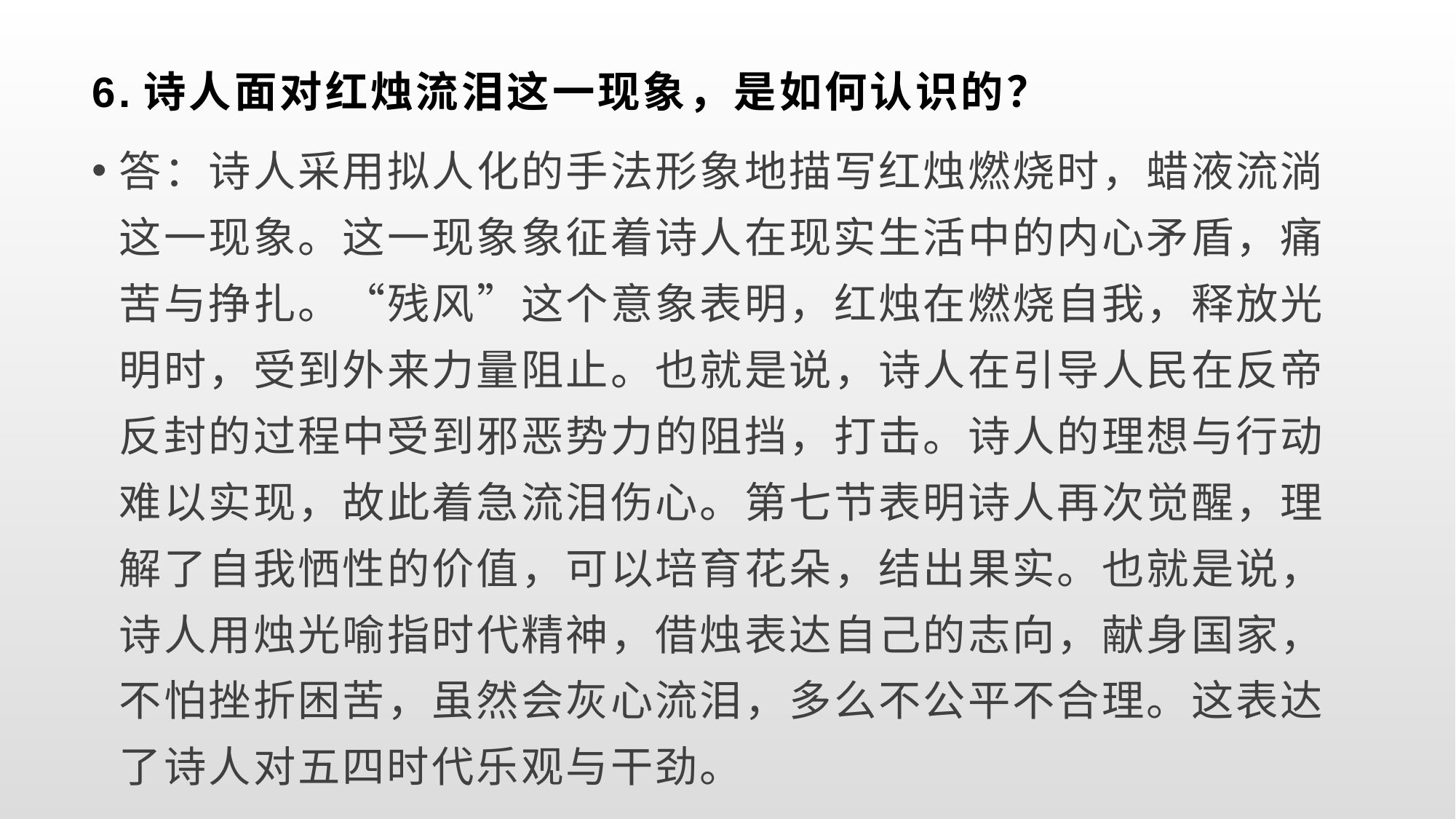

# 6.诗人面对红烛流泪这一现象，是如何认识的？
答：诗人采用拟人化的手法形象地描写红烛燃烧时，蜡液流淌这一现象。这一现象象征着诗人在现实生活中的内心矛盾，痛苦与挣扎。“残风”这个意象表明，红烛在燃烧自我，释放光明时，受到外来力量阻止。也就是说，诗人在引导人民在反帝反封的过程中受到邪恶势力的阻挡，打击。诗人的理想与行动难以实现，故此着急流泪伤心。第七节表明诗人再次觉醒，理解了自我恓性的价值，可以培育花朵，结出果实。也就是说，诗人用烛光喻指时代精神，借烛表达自己的志向，献身国家，不怕挫折困苦，虽然会灰心流泪，多么不公平不合理。这表达了诗人对五四时代乐观与干劲。